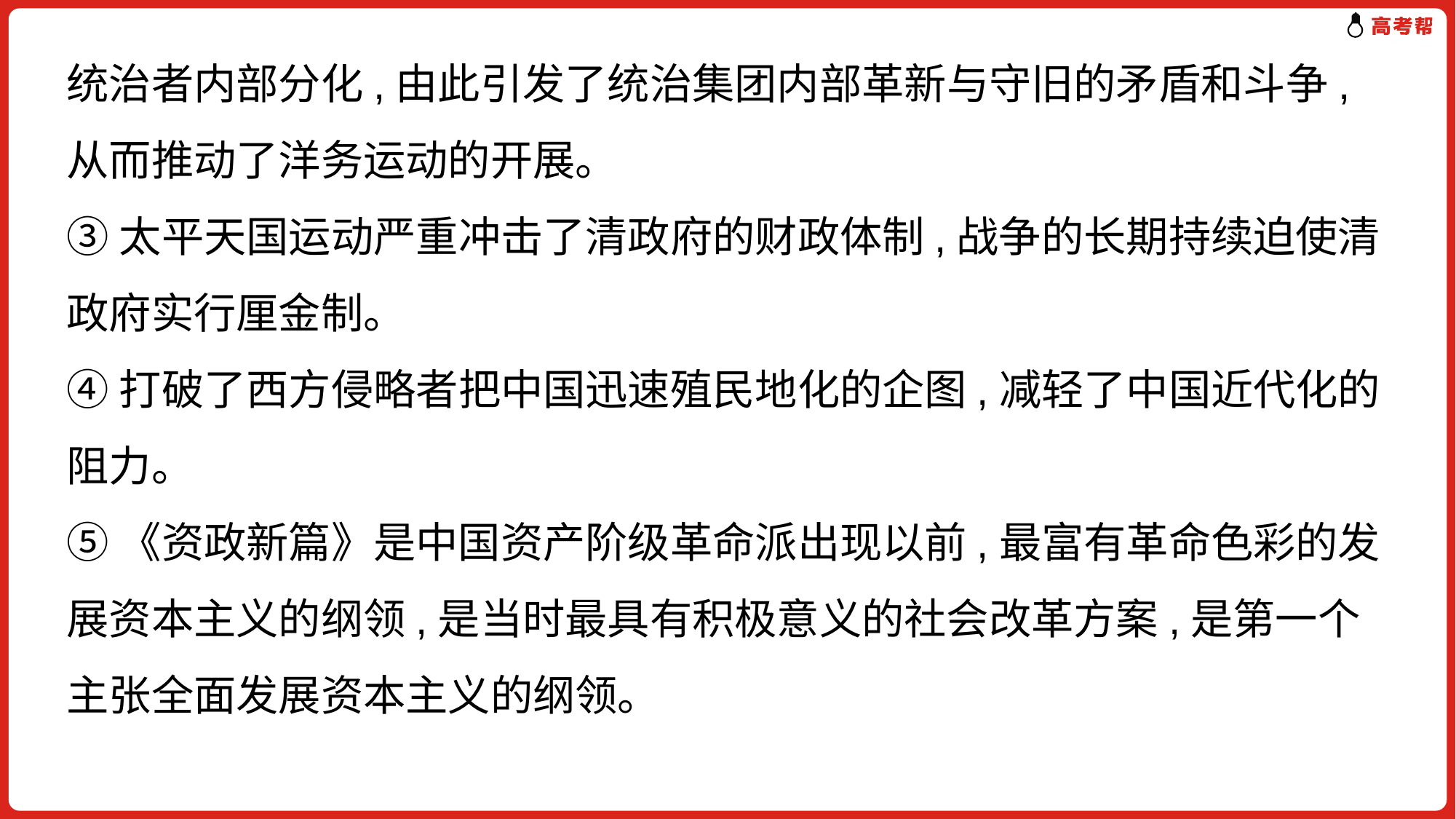

统治者内部分化,由此引发了统治集团内部革新与守旧的矛盾和斗争,从而推动了洋务运动的开展。
③太平天国运动严重冲击了清政府的财政体制,战争的长期持续迫使清政府实行厘金制。
④打破了西方侵略者把中国迅速殖民地化的企图,减轻了中国近代化的阻力。
⑤《资政新篇》是中国资产阶级革命派出现以前,最富有革命色彩的发展资本主义的纲领,是当时最具有积极意义的社会改革方案,是第一个主张全面发展资本主义的纲领。